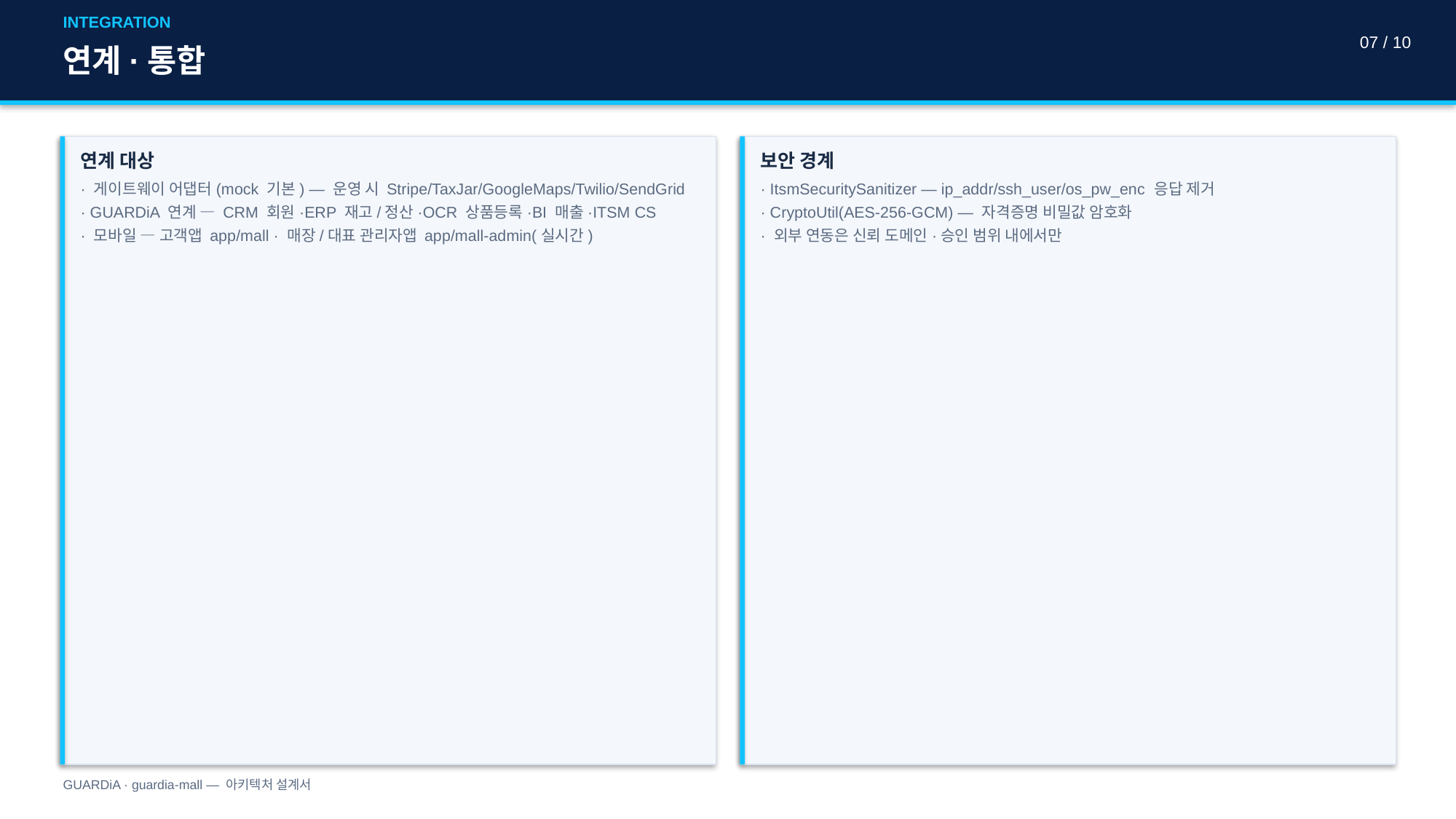

INTEGRATION
07 / 10
연계·통합

연계 대상
· 게이트웨이 어댑터(mock 기본) — 운영 시 Stripe/TaxJar/GoogleMaps/Twilio/SendGrid
· GUARDiA 연계 — CRM 회원·ERP 재고/정산·OCR 상품등록·BI 매출·ITSM CS
· 모바일 — 고객앱 app/mall · 매장/대표 관리자앱 app/mall-admin(실시간)
보안 경계
· ItsmSecuritySanitizer — ip_addr/ssh_user/os_pw_enc 응답 제거
· CryptoUtil(AES-256-GCM) — 자격증명 비밀값 암호화
· 외부 연동은 신뢰 도메인·승인 범위 내에서만
GUARDiA · guardia-mall — 아키텍처 설계서